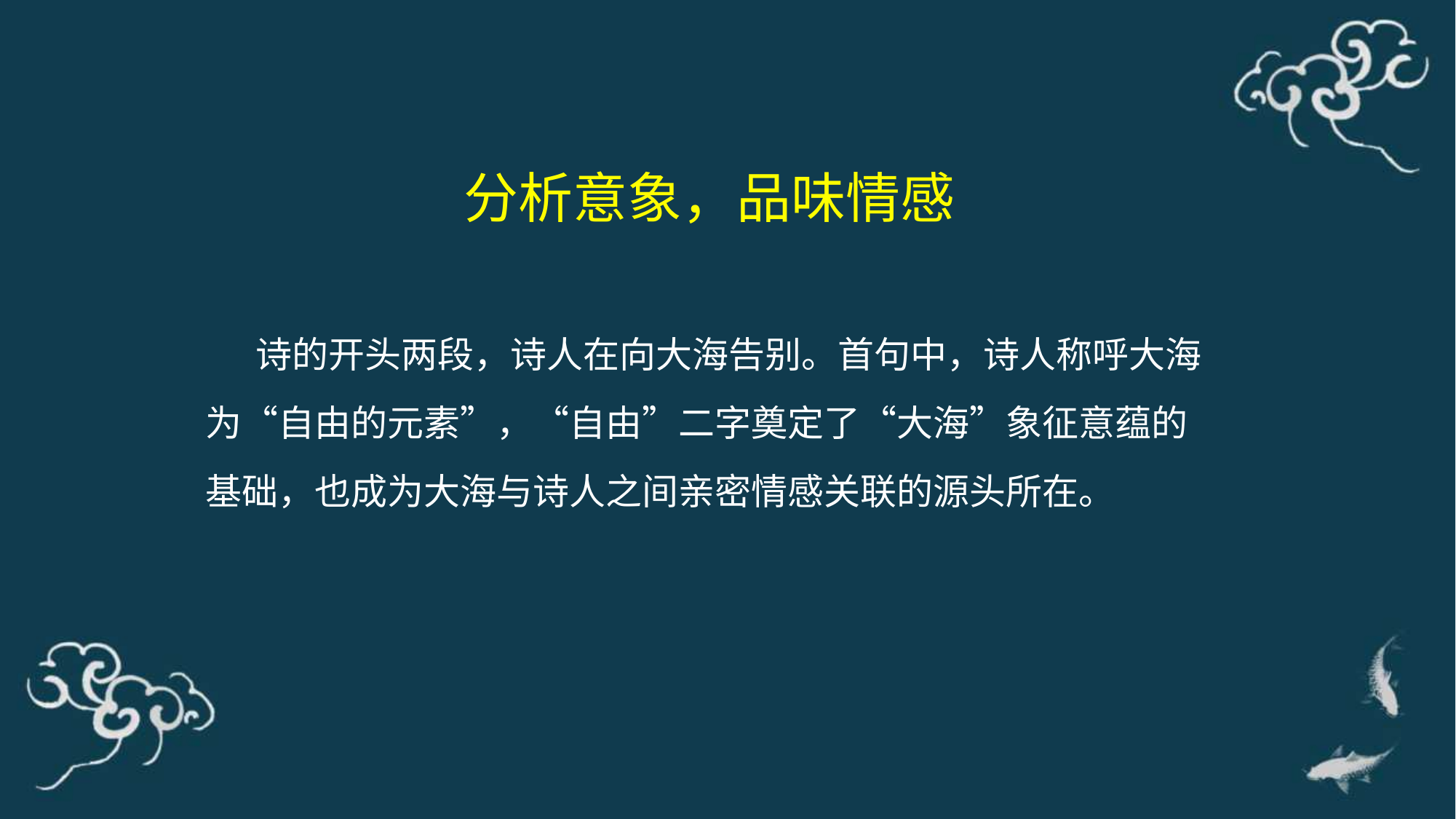

分析意象，品味情感
     诗的开头两段，诗人在向大海告别。首句中，诗人称呼大海为“自由的元素”，“自由”二字奠定了“大海”象征意蕴的基础，也成为大海与诗人之间亲密情感关联的源头所在。